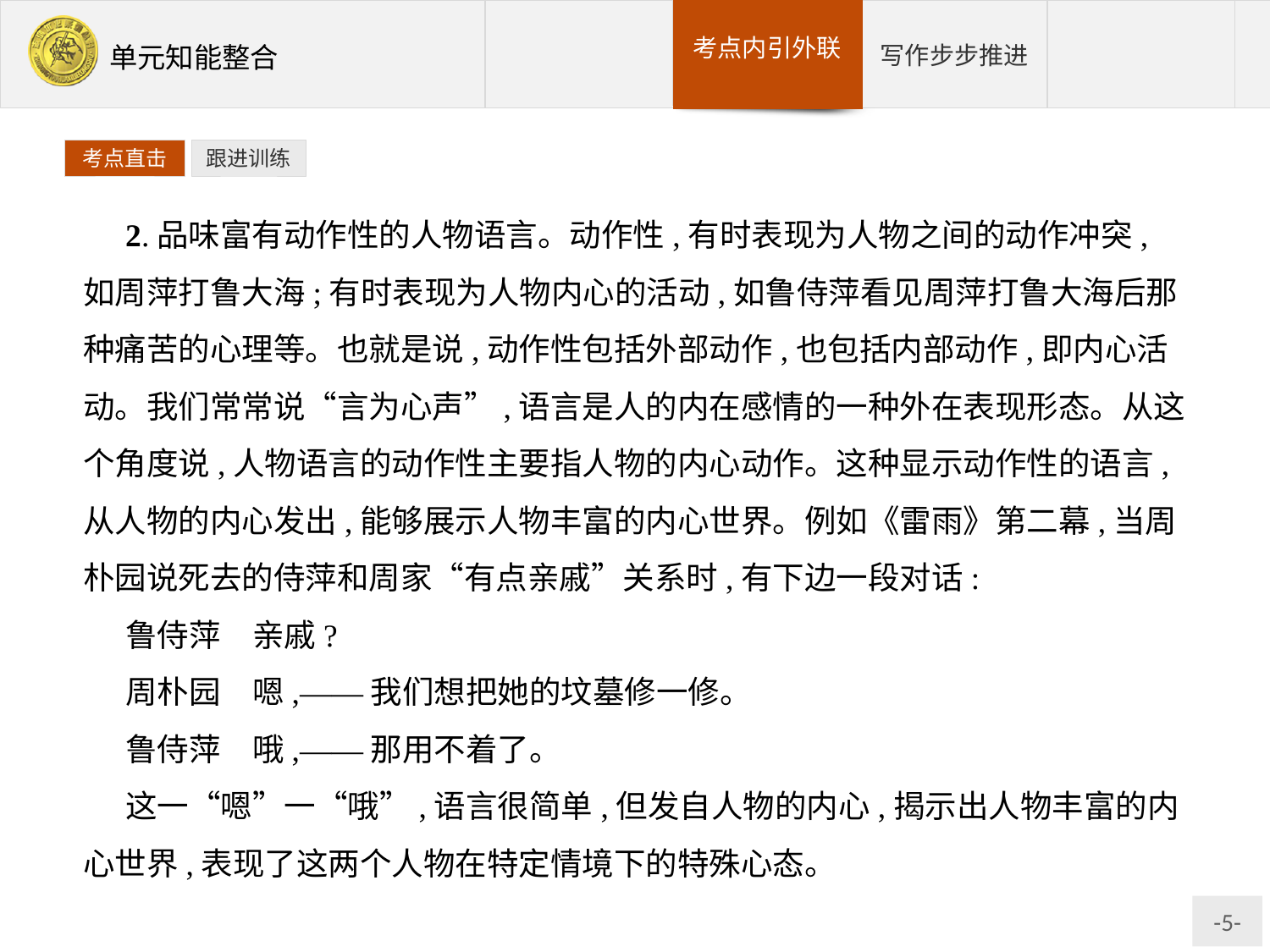

考点直击
跟进训练
2.品味富有动作性的人物语言。动作性,有时表现为人物之间的动作冲突,如周萍打鲁大海;有时表现为人物内心的活动,如鲁侍萍看见周萍打鲁大海后那种痛苦的心理等。也就是说,动作性包括外部动作,也包括内部动作,即内心活动。我们常常说“言为心声”,语言是人的内在感情的一种外在表现形态。从这个角度说,人物语言的动作性主要指人物的内心动作。这种显示动作性的语言,从人物的内心发出,能够展示人物丰富的内心世界。例如《雷雨》第二幕,当周朴园说死去的侍萍和周家“有点亲戚”关系时,有下边一段对话:
鲁侍萍　亲戚?
周朴园　嗯,——我们想把她的坟墓修一修。
鲁侍萍　哦,——那用不着了。
这一“嗯”一“哦”,语言很简单,但发自人物的内心,揭示出人物丰富的内心世界,表现了这两个人物在特定情境下的特殊心态。